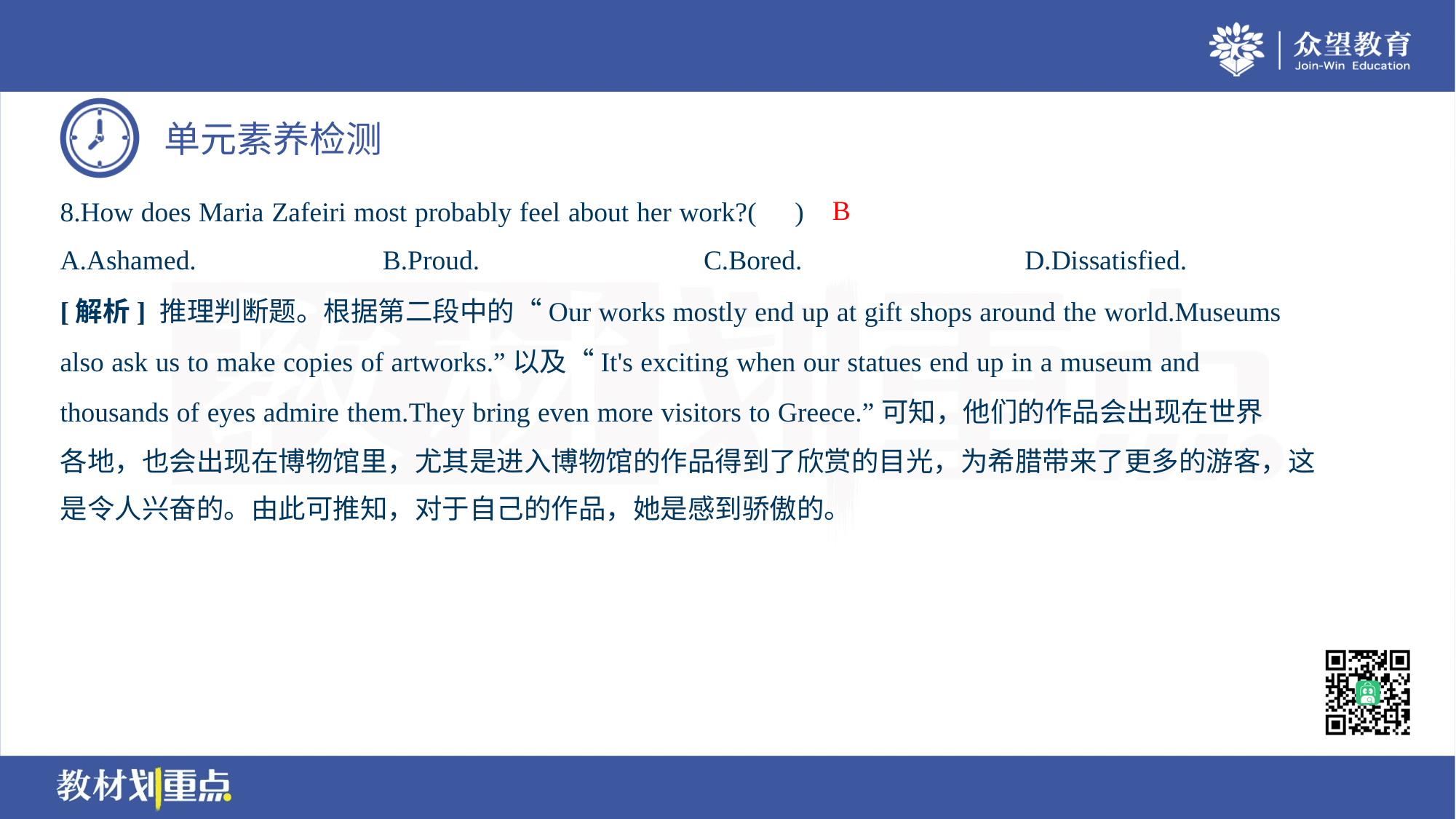

B
8.How does Maria Zafeiri most probably feel about her work?(     )
A.Ashamed.	B.Proud.	C.Bored.	D.Dissatisfied.
[解析] 推理判断题。根据第二段中的“Our works mostly end up at gift shops around the world.Museums
also ask us to make copies of artworks.”以及“It's exciting when our statues end up in a museum and
thousands of eyes admire them.They bring even more visitors to Greece.”可知，他们的作品会出现在世界
各地，也会出现在博物馆里，尤其是进入博物馆的作品得到了欣赏的目光，为希腊带来了更多的游客，这
是令人兴奋的。由此可推知，对于自己的作品，她是感到骄傲的。